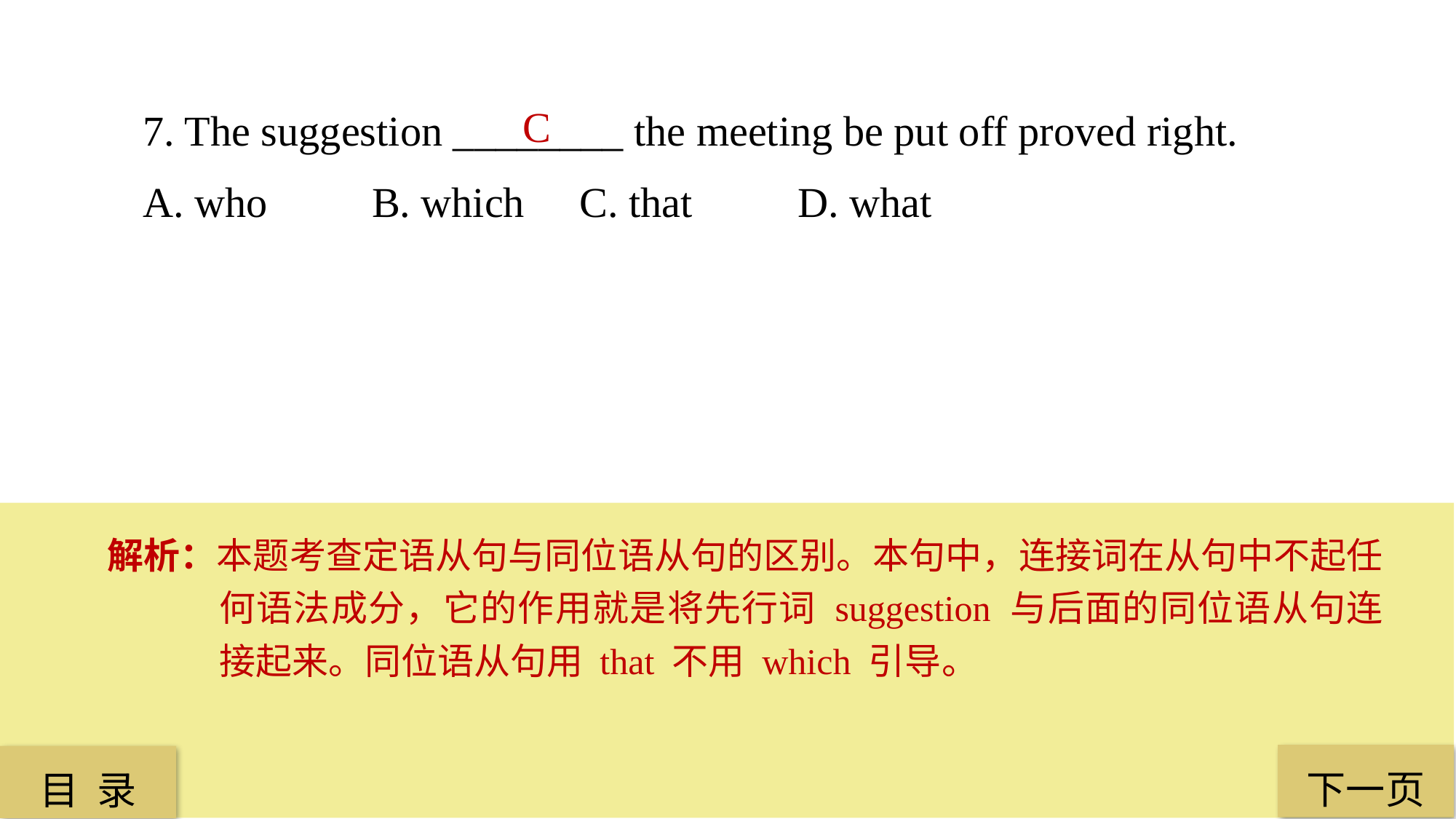

7. The suggestion ________ the meeting be put off proved right.
A. who	 B. which 	C. that 	D. what
C
解析：本题考查定语从句与同位语从句的区别。本句中，连接词在从句中不起任何语法成分，它的作用就是将先行词 suggestion 与后面的同位语从句连接起来。同位语从句用 that 不用 which 引导。